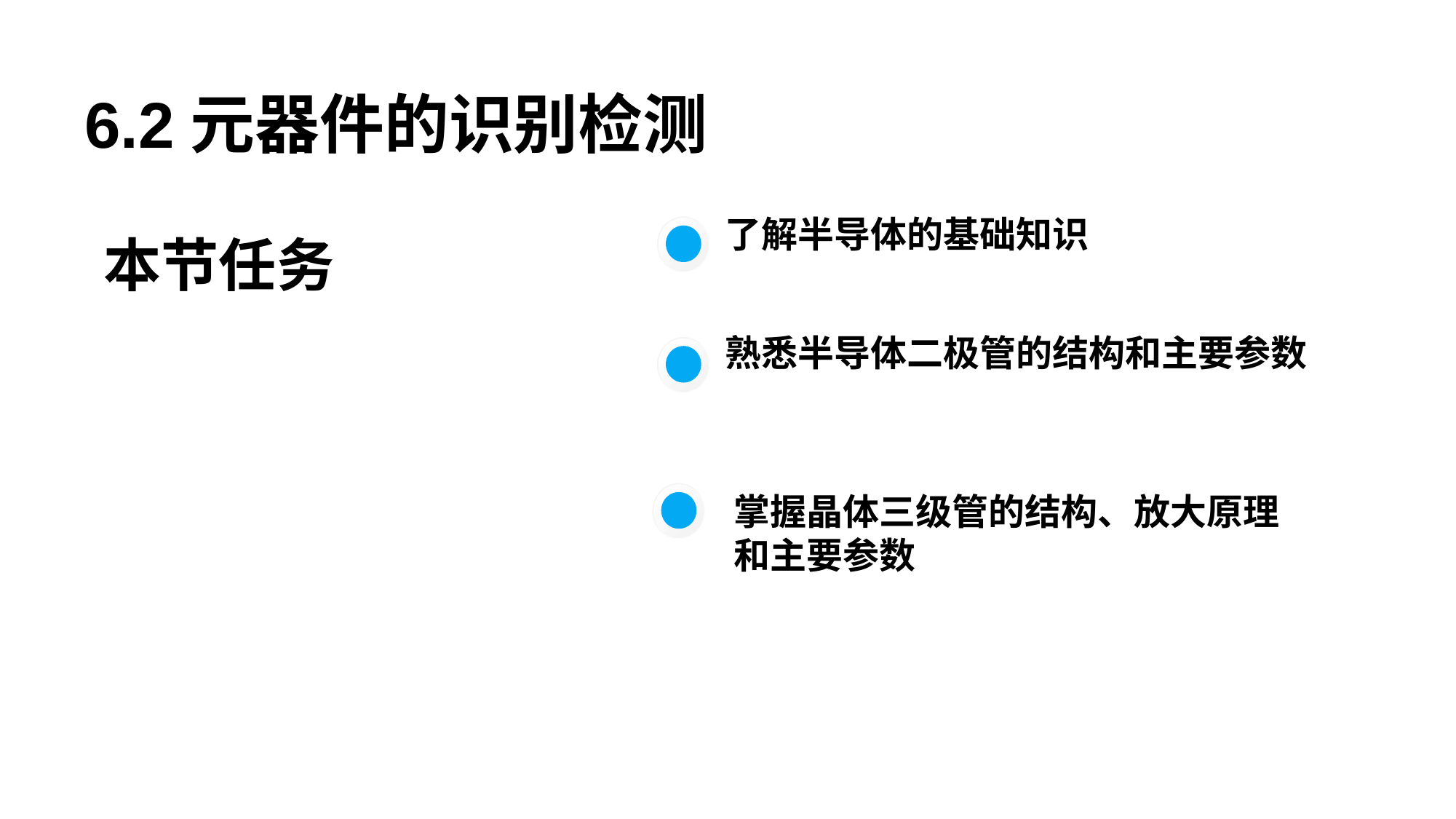

6.2元器件的识别检测

了解半导体的基础知识

本节任务
熟悉半导体二极管的结构和主要参数

掌握晶体三级管的结构、放大原理和主要参数